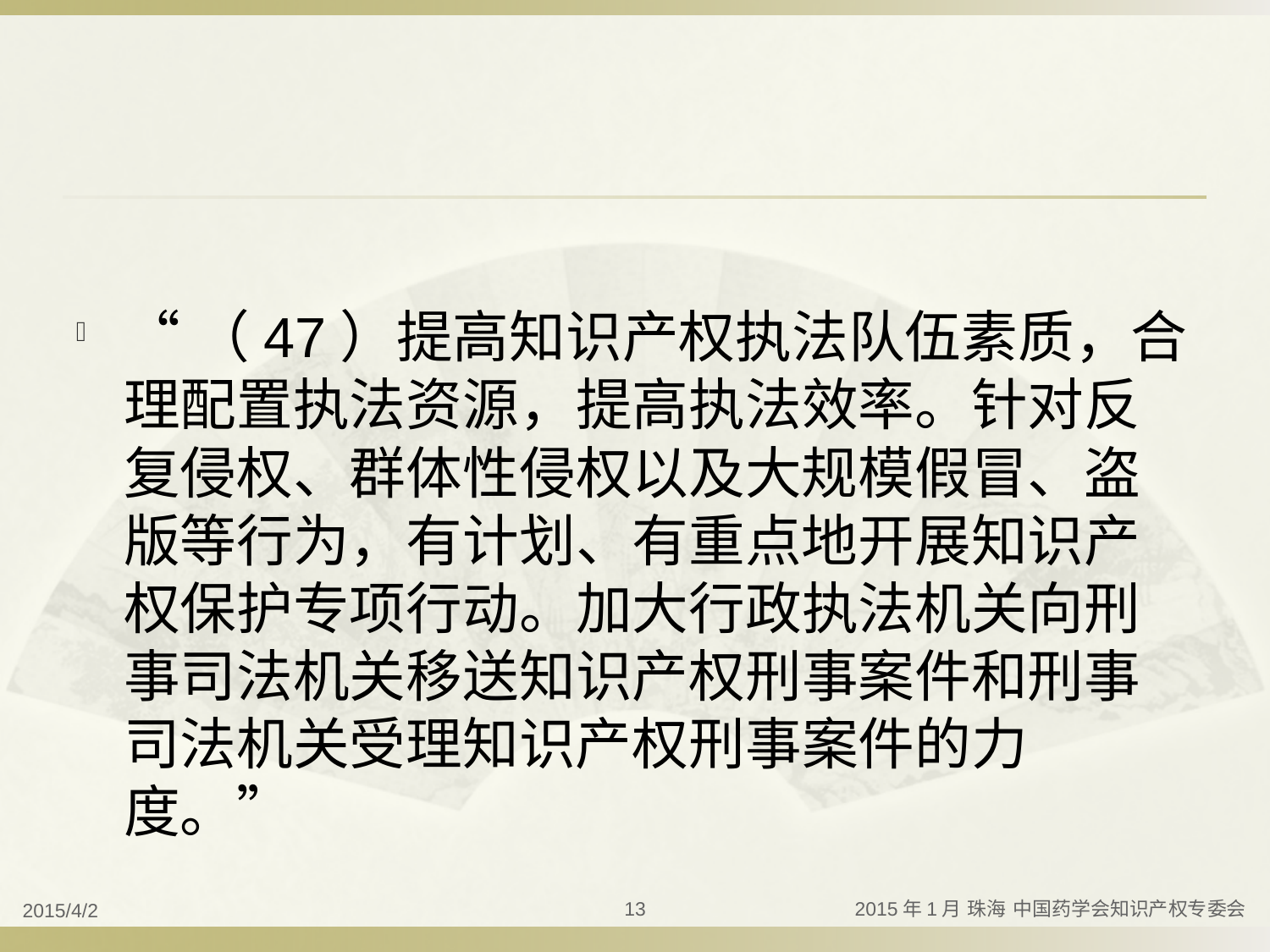

#

“（47）提高知识产权执法队伍素质，合理配置执法资源，提高执法效率。针对反复侵权、群体性侵权以及大规模假冒、盗版等行为，有计划、有重点地开展知识产权保护专项行动。加大行政执法机关向刑事司法机关移送知识产权刑事案件和刑事司法机关受理知识产权刑事案件的力度。”

2015/4/2
13
2015年1月 珠海 中国药学会知识产权专委会